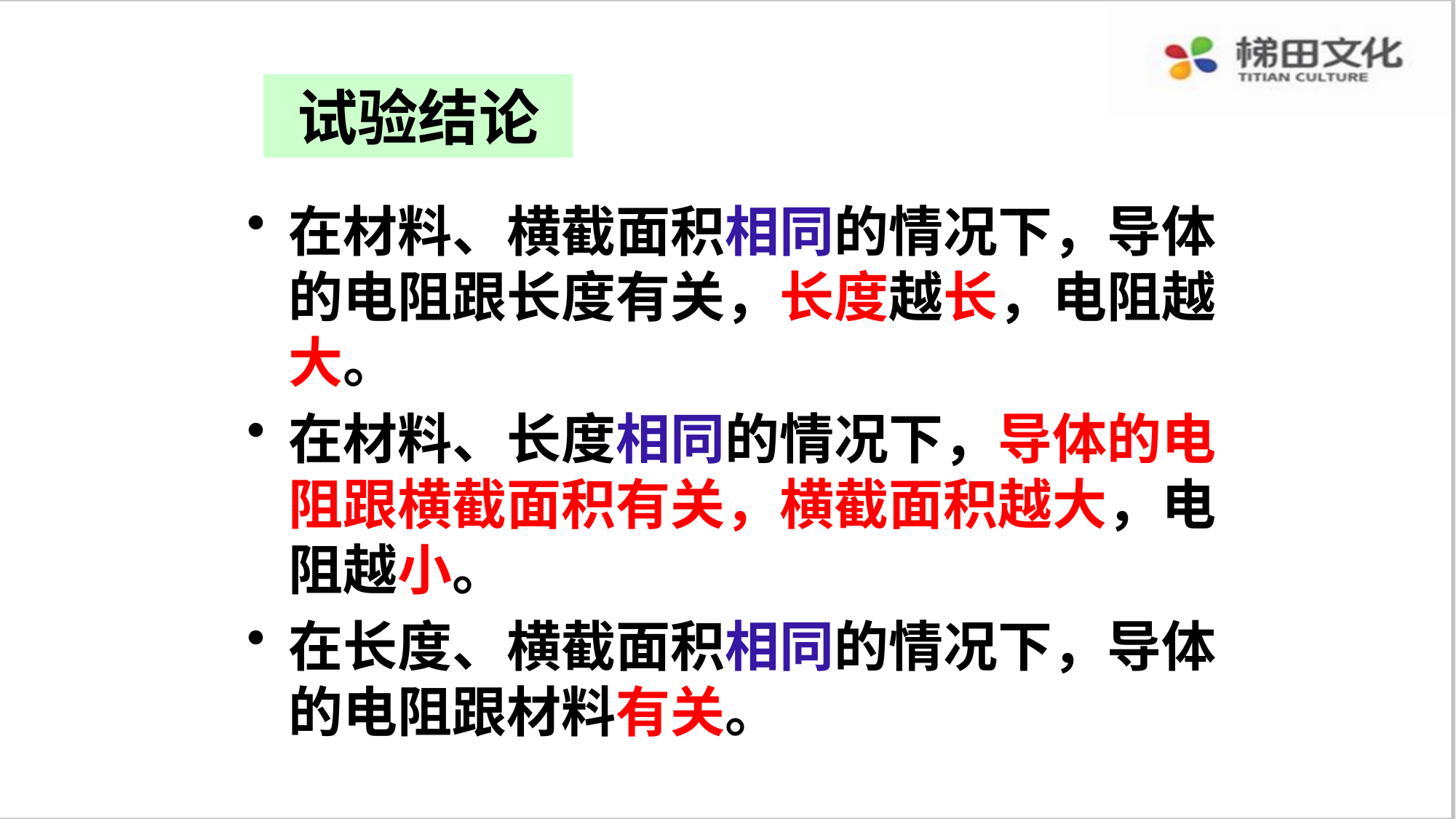

试验结论
在材料、横截面积相同的情况下，导体的电阻跟长度有关，长度越长，电阻越大。
在材料、长度相同的情况下，导体的电阻跟横截面积有关，横截面积越大，电阻越小。
在长度、横截面积相同的情况下，导体的电阻跟材料有关。